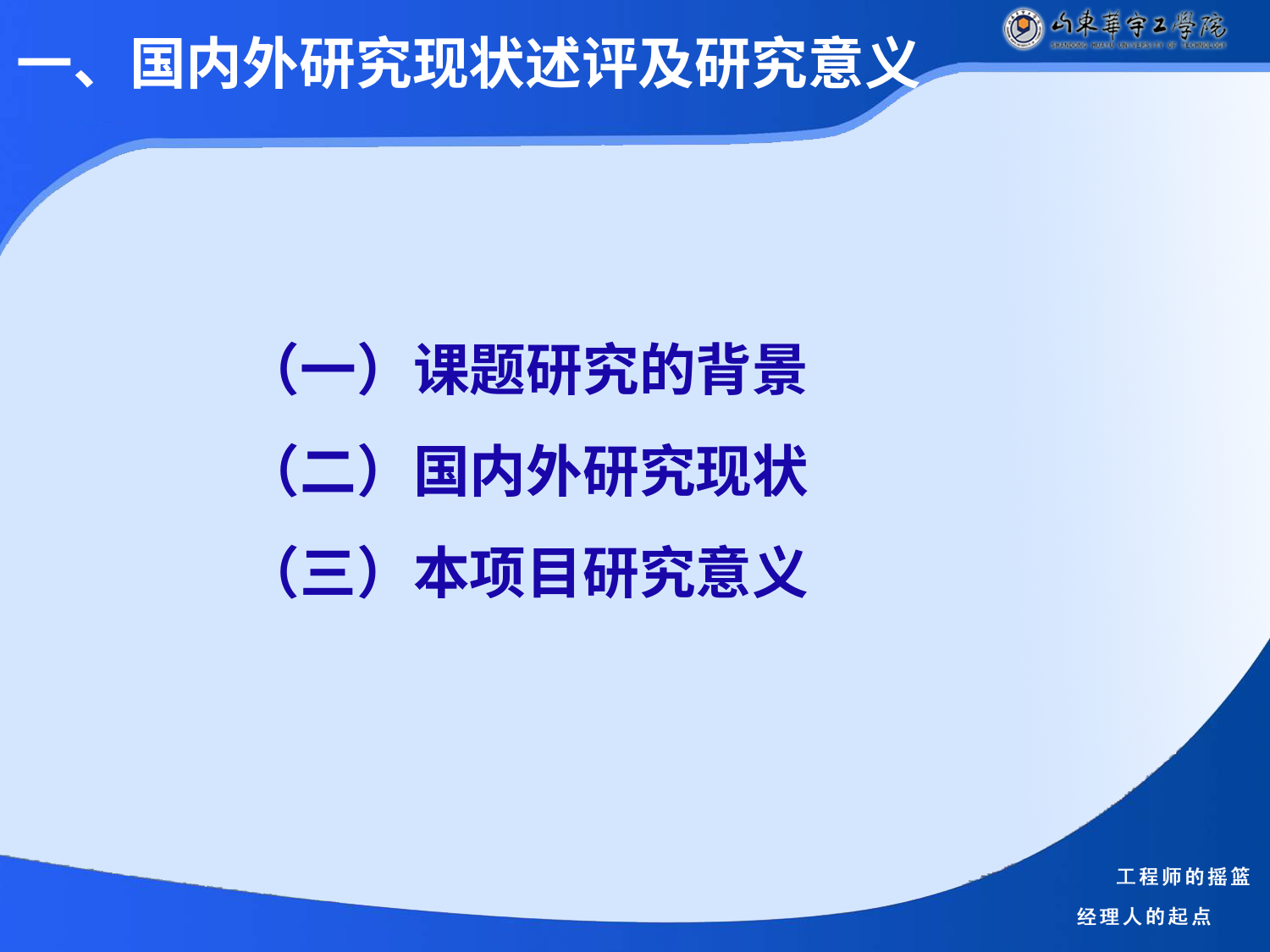

一、国内外研究现状述评及研究意义

        （一）课题研究的背景
        （二）国内外研究现状
        （三）本项目研究意义